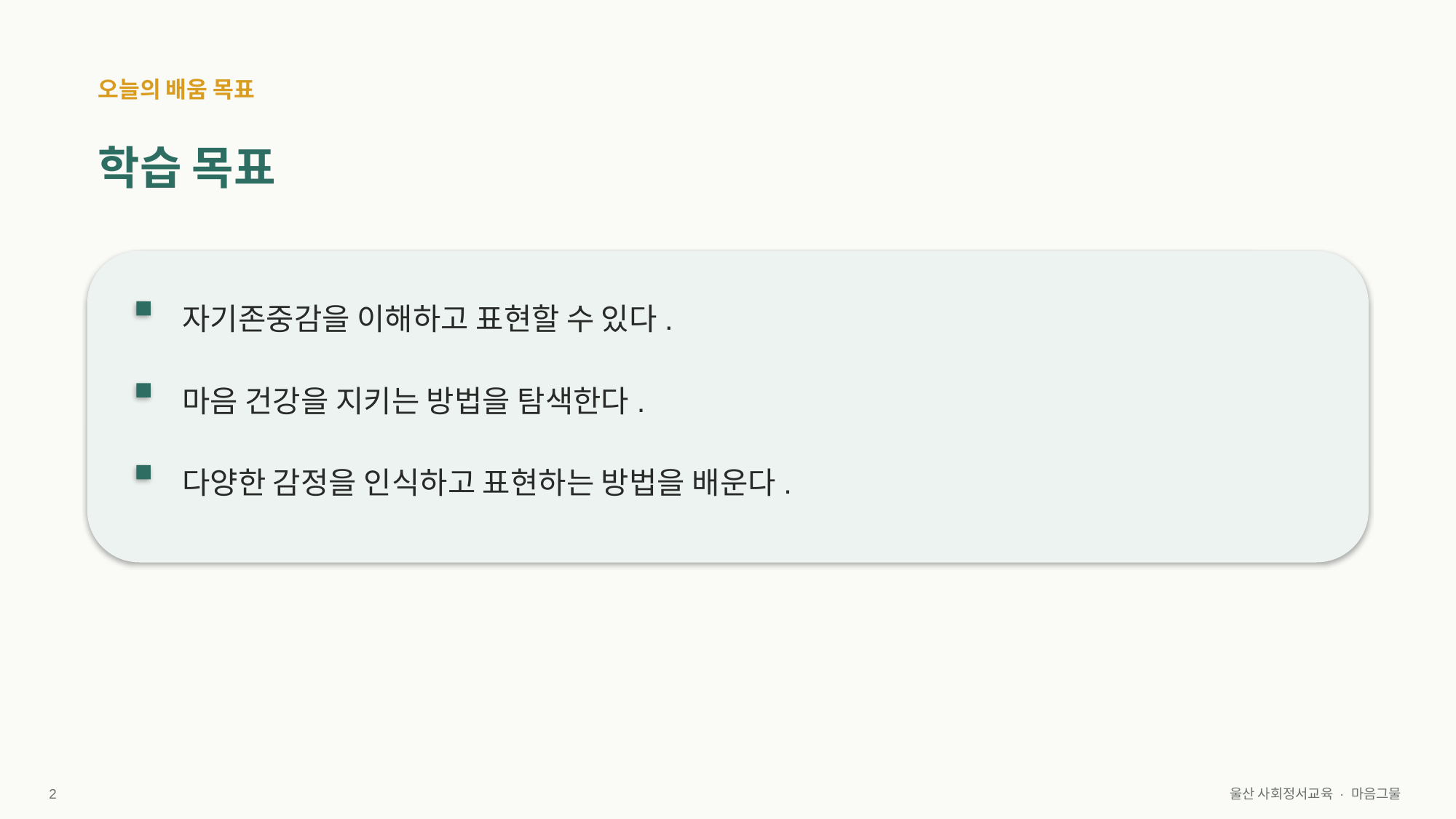

오늘의 배움 목표
학습 목표

자기존중감을 이해하고 표현할 수 있다.

마음 건강을 지키는 방법을 탐색한다.

다양한 감정을 인식하고 표현하는 방법을 배운다.

2
울산 사회정서교육 · 마음그물